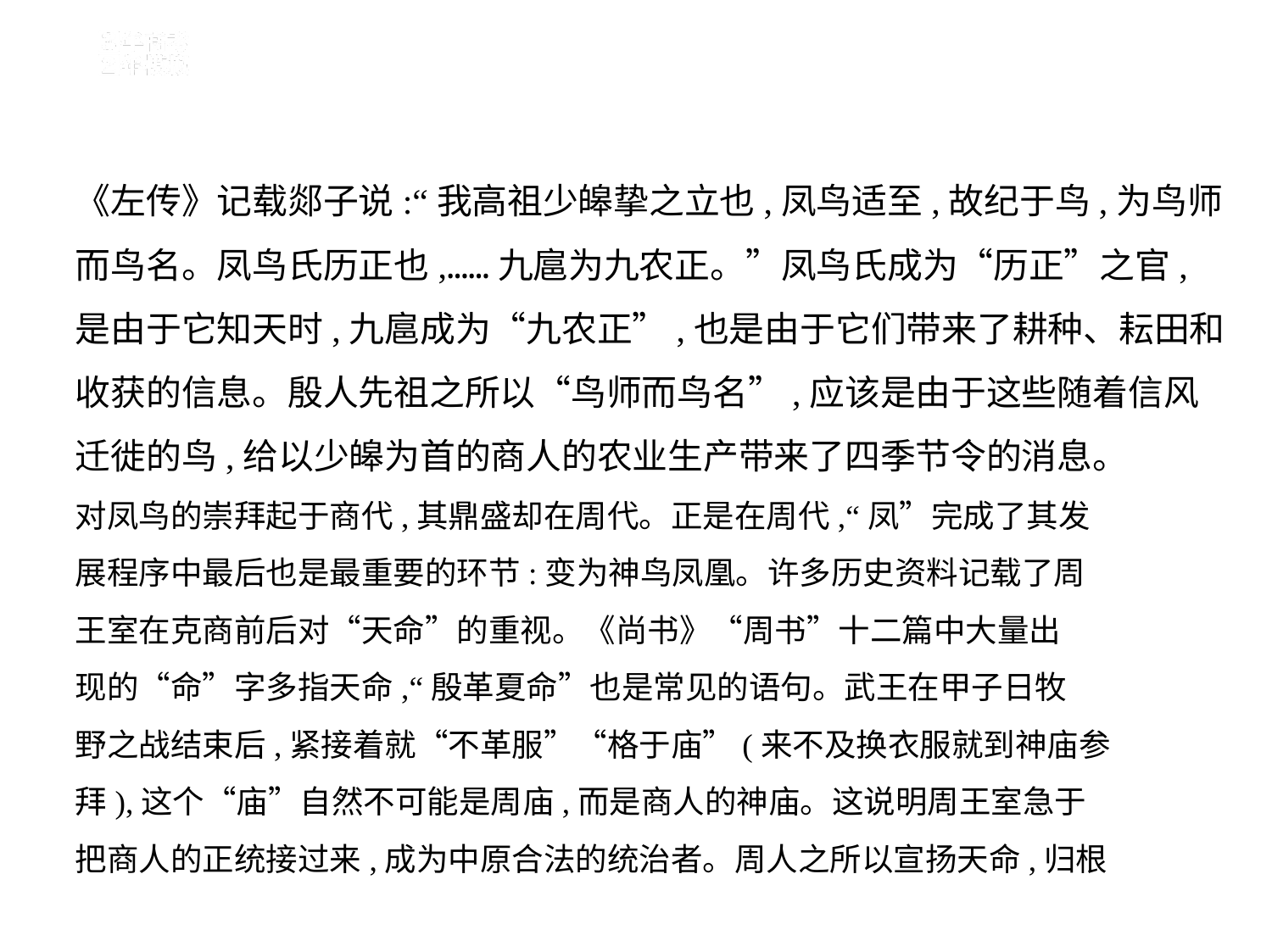

《左传》记载郯子说:“我高祖少皞挚之立也,凤鸟适至,故纪于鸟,为鸟师
而鸟名。凤鸟氏历正也,……九扈为九农正。”凤鸟氏成为“历正”之官,
是由于它知天时,九扈成为“九农正”,也是由于它们带来了耕种、耘田和
收获的信息。殷人先祖之所以“鸟师而鸟名”,应该是由于这些随着信风
迁徙的鸟,给以少皞为首的商人的农业生产带来了四季节令的消息。
对凤鸟的崇拜起于商代,其鼎盛却在周代。正是在周代,“凤”完成了其发
展程序中最后也是最重要的环节:变为神鸟凤凰。许多历史资料记载了周
王室在克商前后对“天命”的重视。《尚书》“周书”十二篇中大量出
现的“命”字多指天命,“殷革夏命”也是常见的语句。武王在甲子日牧
野之战结束后,紧接着就“不革服”“格于庙”(来不及换衣服就到神庙参
拜),这个“庙”自然不可能是周庙,而是商人的神庙。这说明周王室急于
把商人的正统接过来,成为中原合法的统治者。周人之所以宣扬天命,归根